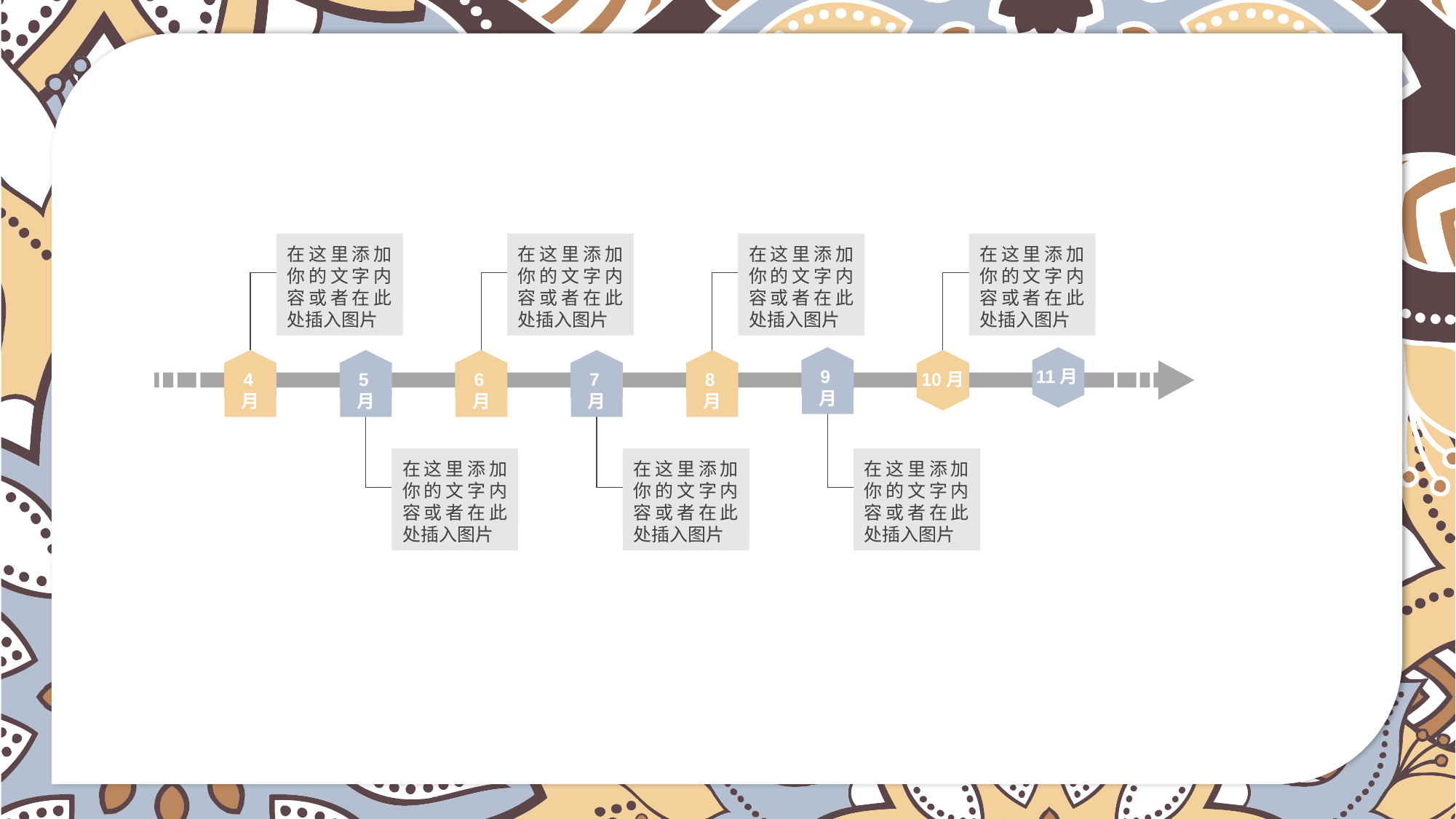

在这里添加你的文字内容或者在此处插入图片

在这里添加你的文字内容或者在此处插入图片

在这里添加你的文字内容或者在此处插入图片

在这里添加你的文字内容或者在此处插入图片

9月

11月

4月

5月

6月

7月

8月

10月

在这里添加你的文字内容或者在此处插入图片

在这里添加你的文字内容或者在此处插入图片

在这里添加你的文字内容或者在此处插入图片